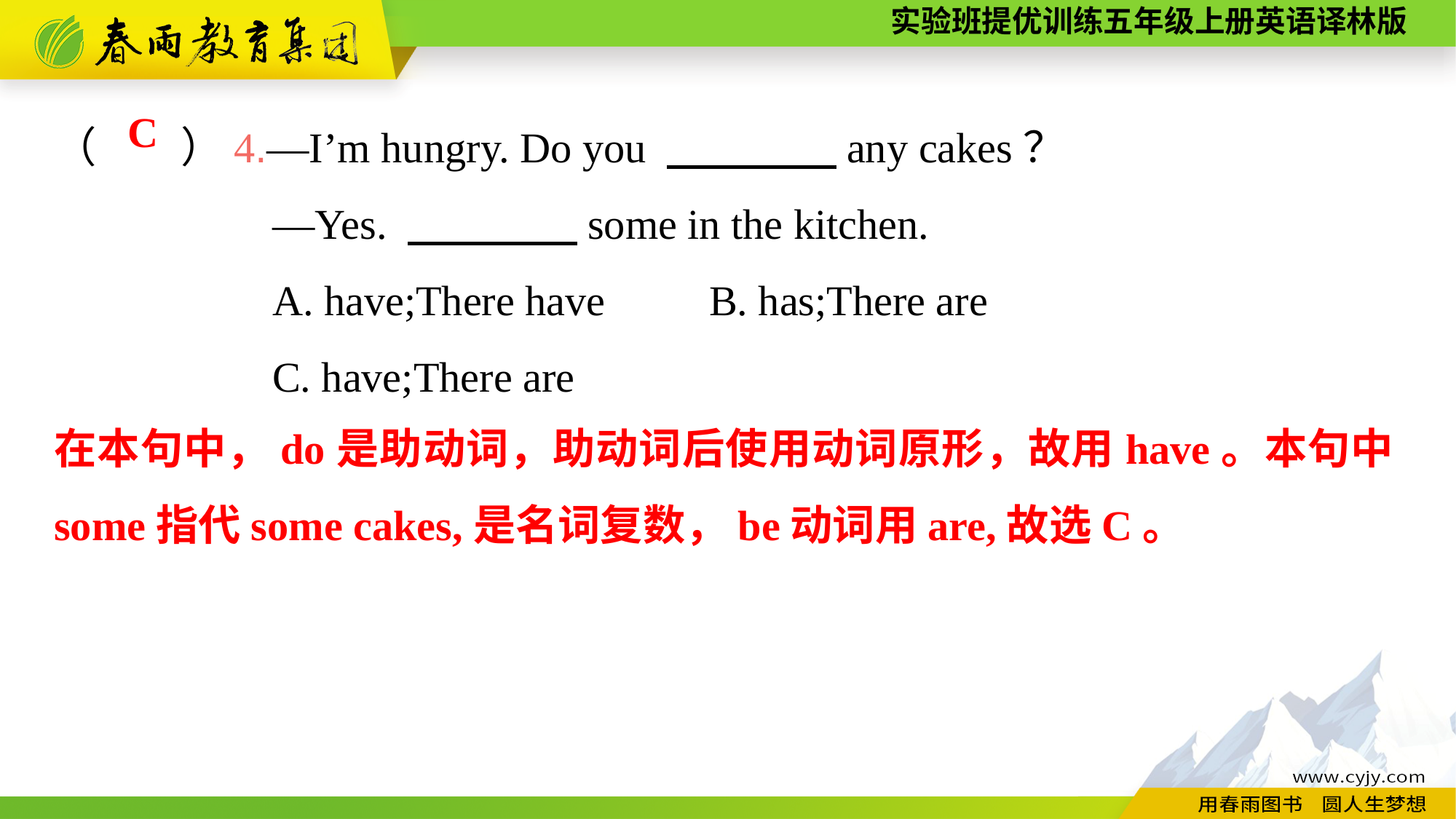

（　　）4.—I’m hungry. Do you 　　　　any cakes？
		—Yes. 　　　　some in the kitchen.
		A. have;There have	B. has;There are
		C. have;There are
C
在本句中，do是助动词，助动词后使用动词原形，故用have。本句中some指代some cakes,是名词复数，be动词用are,故选C。